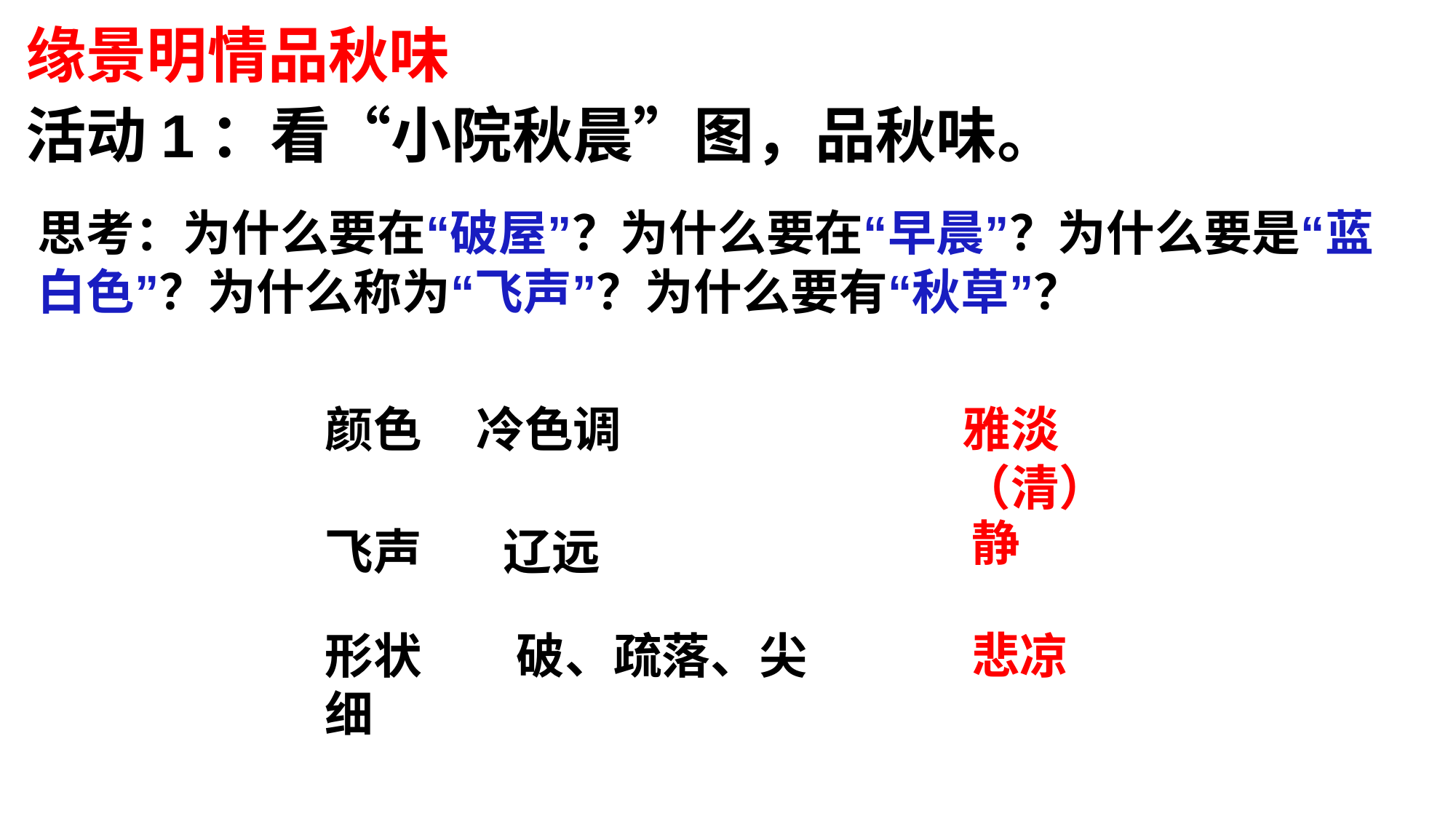

缘景明情品秋味
活动1：看“小院秋晨”图，品秋味。

思考：为什么要在“破屋”？为什么要在“早晨”？为什么要是“蓝白色”？为什么称为“飞声”？为什么要有“秋草”？
颜色    冷色调
雅淡（清）
静
飞声      辽远
形状       破、疏落、尖细
悲凉